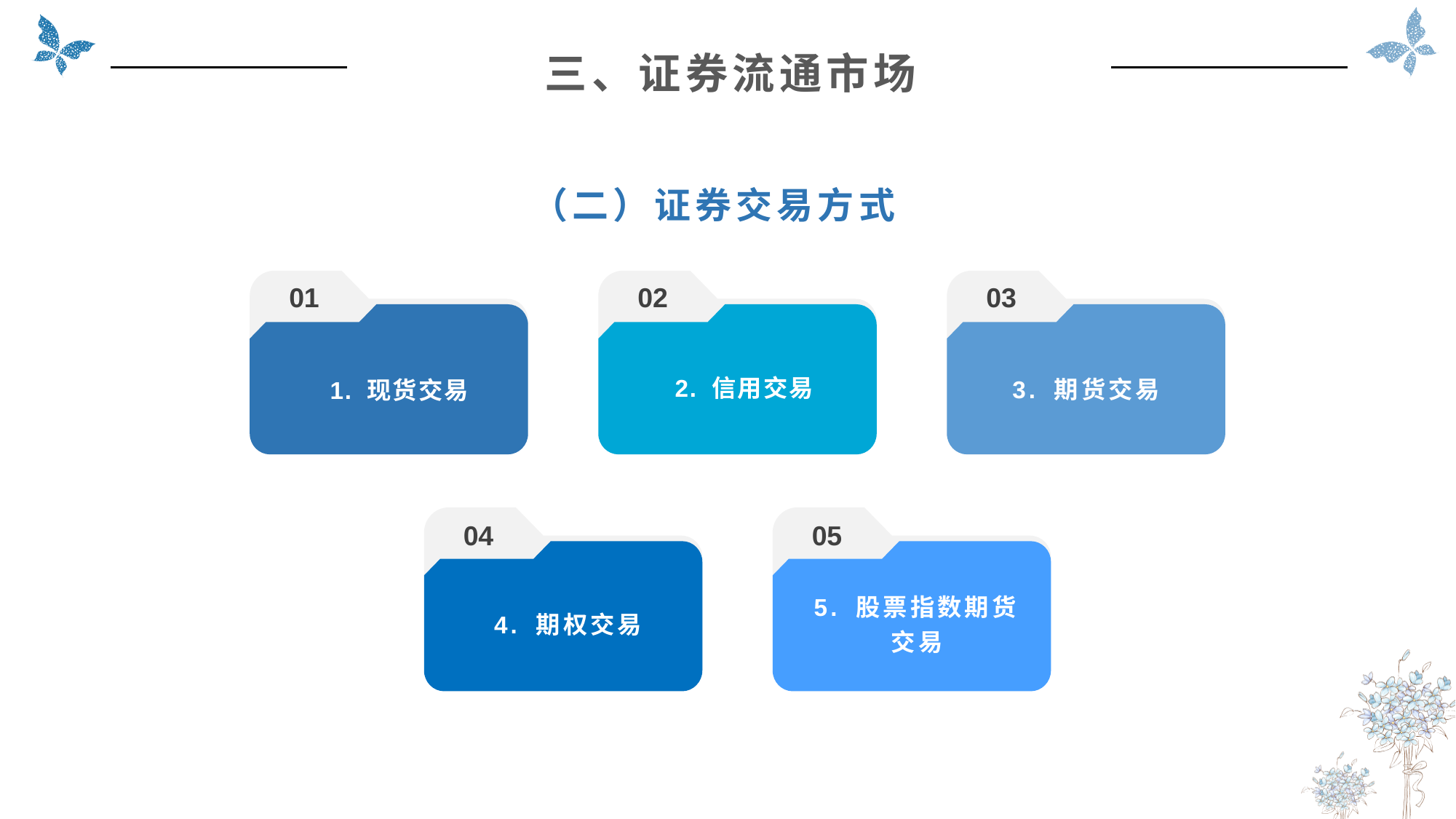

三、证券流通市场
（二）证券交易方式

01
02
03

2. 信用交易
3. 期货交易
1. 现货交易

04
05

4. 期权交易
5. 股票指数期货交易